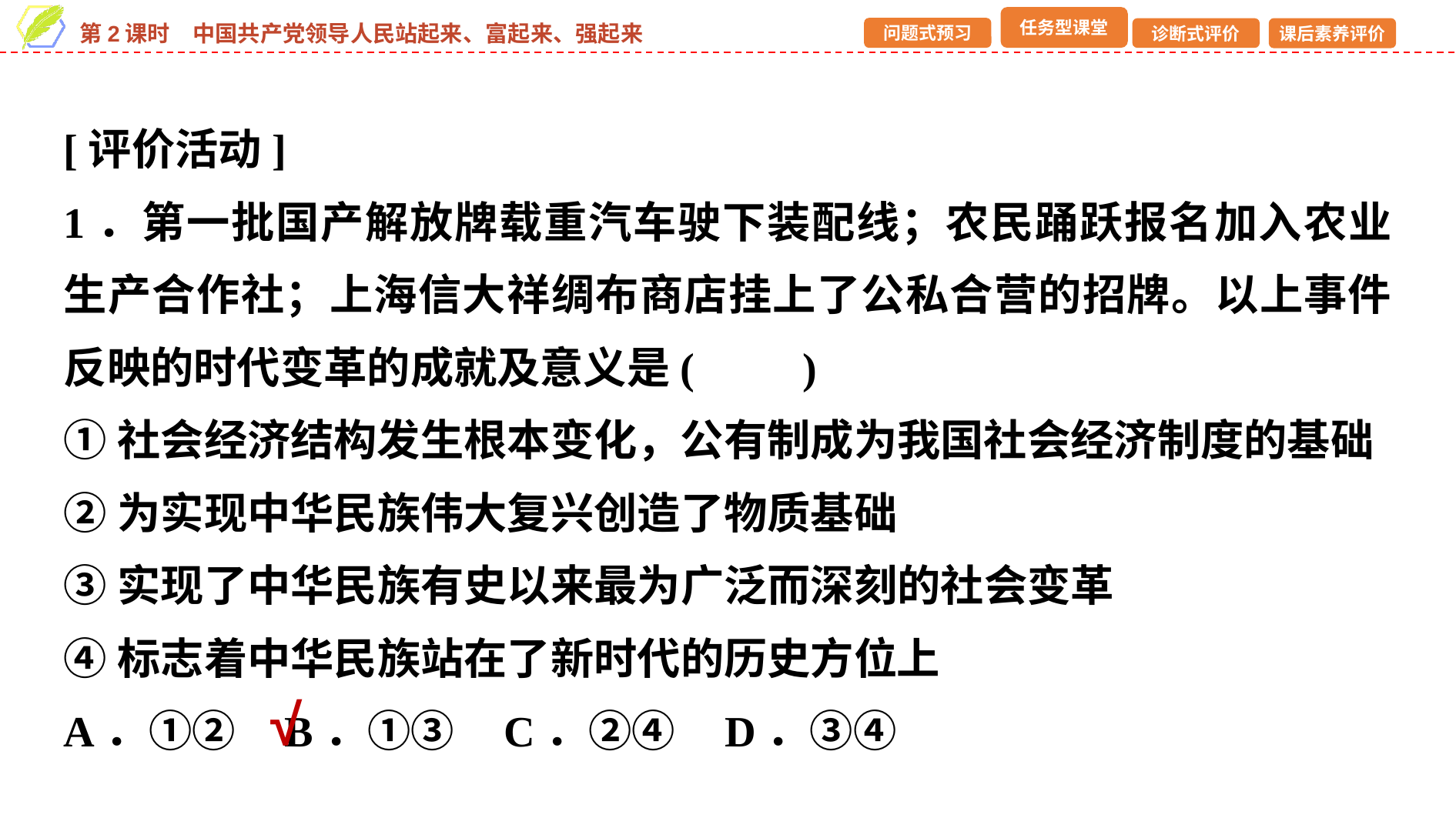

[评价活动]
1．第一批国产解放牌载重汽车驶下装配线；农民踊跃报名加入农业生产合作社；上海信大祥绸布商店挂上了公私合营的招牌。以上事件反映的时代变革的成就及意义是(　　)
①社会经济结构发生根本变化，公有制成为我国社会经济制度的基础
②为实现中华民族伟大复兴创造了物质基础
③实现了中华民族有史以来最为广泛而深刻的社会变革
④标志着中华民族站在了新时代的历史方位上
A．①②    B．①③    C．②④    D．③④
√